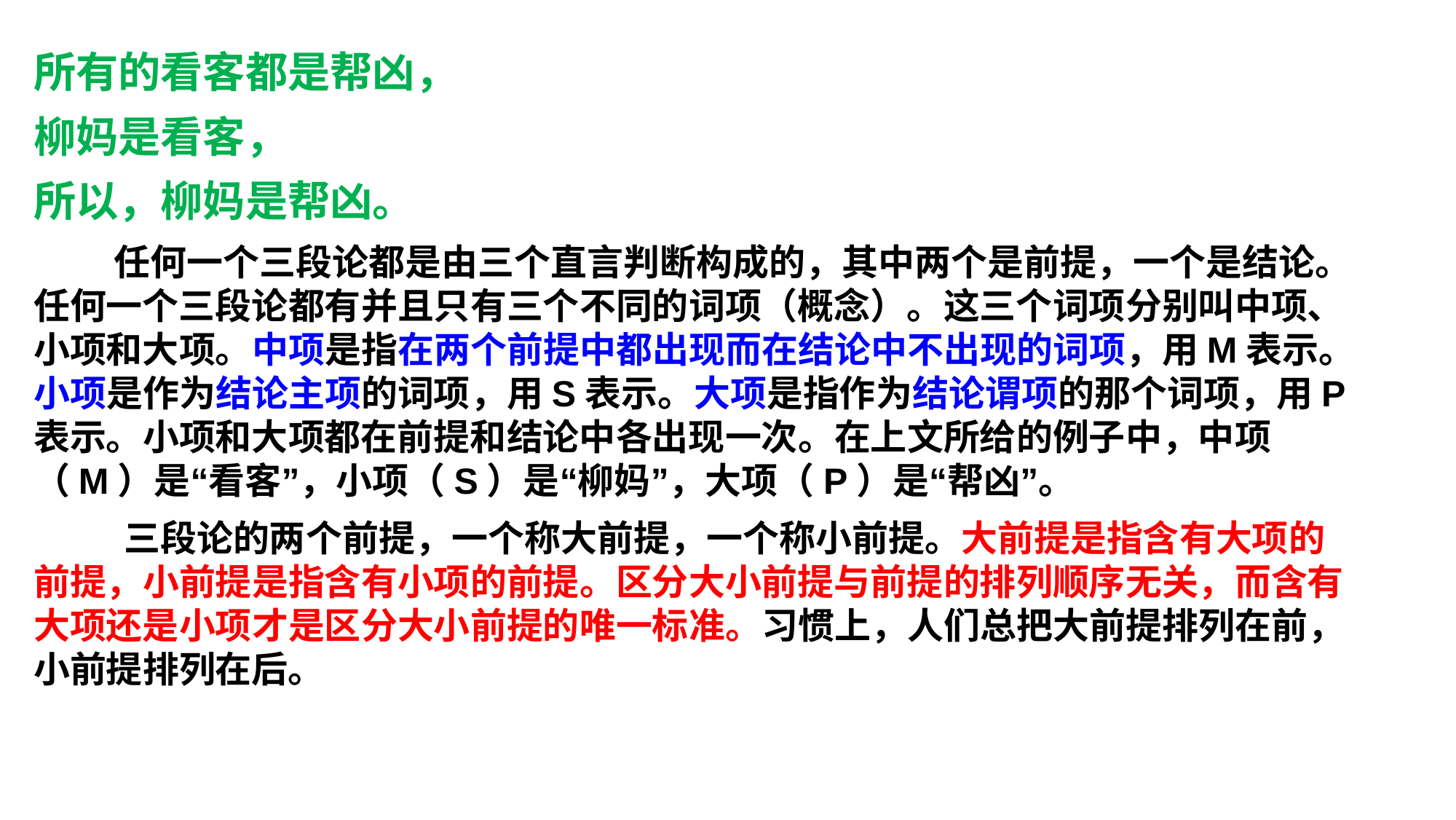

所有的看客都是帮凶，
柳妈是看客，
所以，柳妈是帮凶。
       任何一个三段论都是由三个直言判断构成的，其中两个是前提，一个是结论。任何一个三段论都有并且只有三个不同的词项（概念）。这三个词项分别叫中项、小项和大项。中项是指在两个前提中都出现而在结论中不出现的词项，用M表示。小项是作为结论主项的词项，用S表示。大项是指作为结论谓项的那个词项，用P表示。小项和大项都在前提和结论中各出现一次。在上文所给的例子中，中项（M）是“看客”，小项（S）是“柳妈”，大项（P）是“帮凶”。
        三段论的两个前提，一个称大前提，一个称小前提。大前提是指含有大项的前提，小前提是指含有小项的前提。区分大小前提与前提的排列顺序无关，而含有大项还是小项才是区分大小前提的唯一标准。习惯上，人们总把大前提排列在前，小前提排列在后。